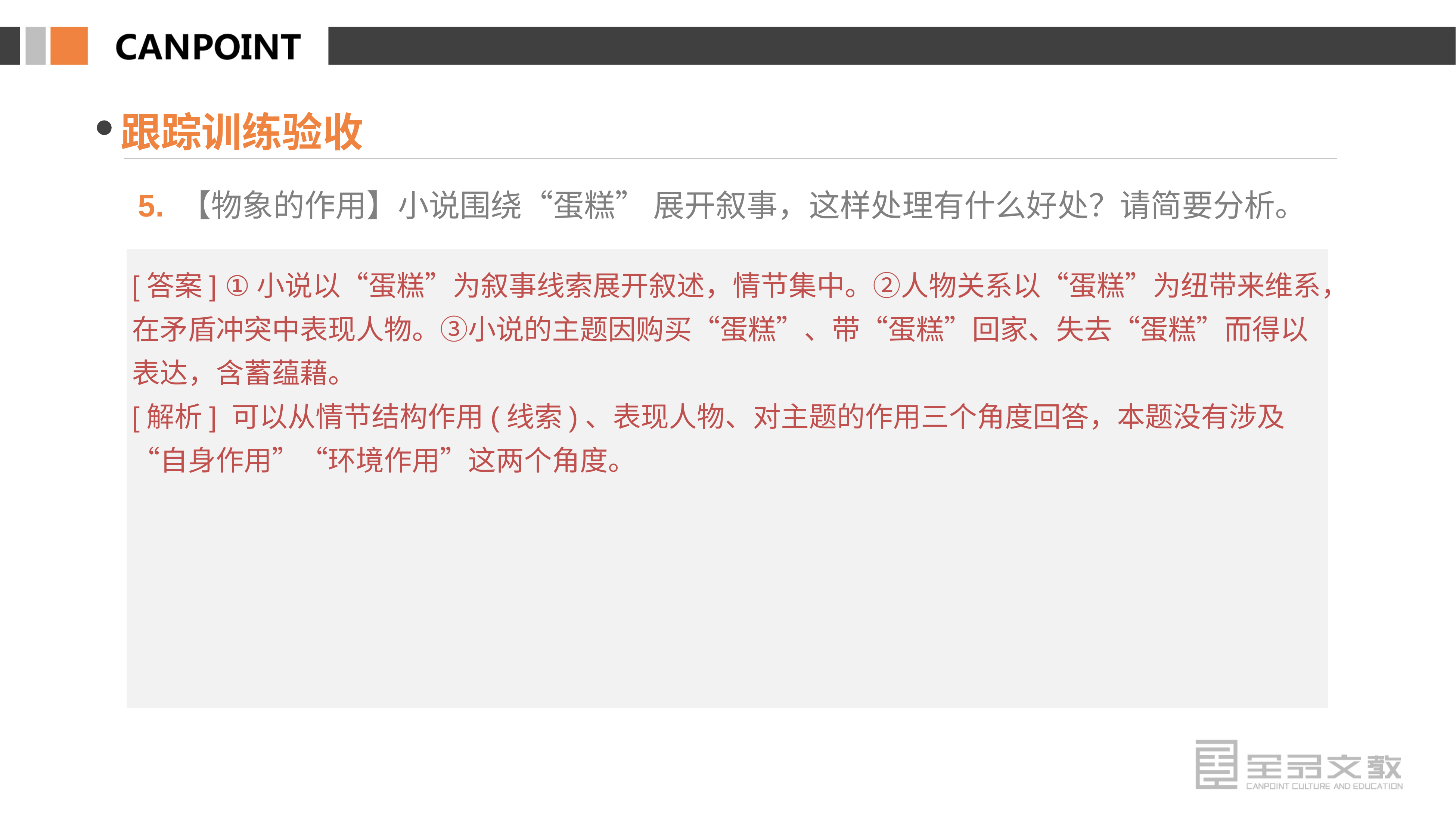

跟踪训练验收

 5. 【物象的作用】小说围绕“蛋糕” 展开叙事，这样处理有什么好处？请简要分析。

[答案] ①小说以“蛋糕”为叙事线索展开叙述，情节集中。②人物关系以“蛋糕”为纽带来维系，在矛盾冲突中表现人物。③小说的主题因购买“蛋糕”、带“蛋糕”回家、失去“蛋糕”而得以表达，含蓄蕴藉。
[解析] 可以从情节结构作用(线索)、表现人物、对主题的作用三个角度回答，本题没有涉及“自身作用”“环境作用”这两个角度。